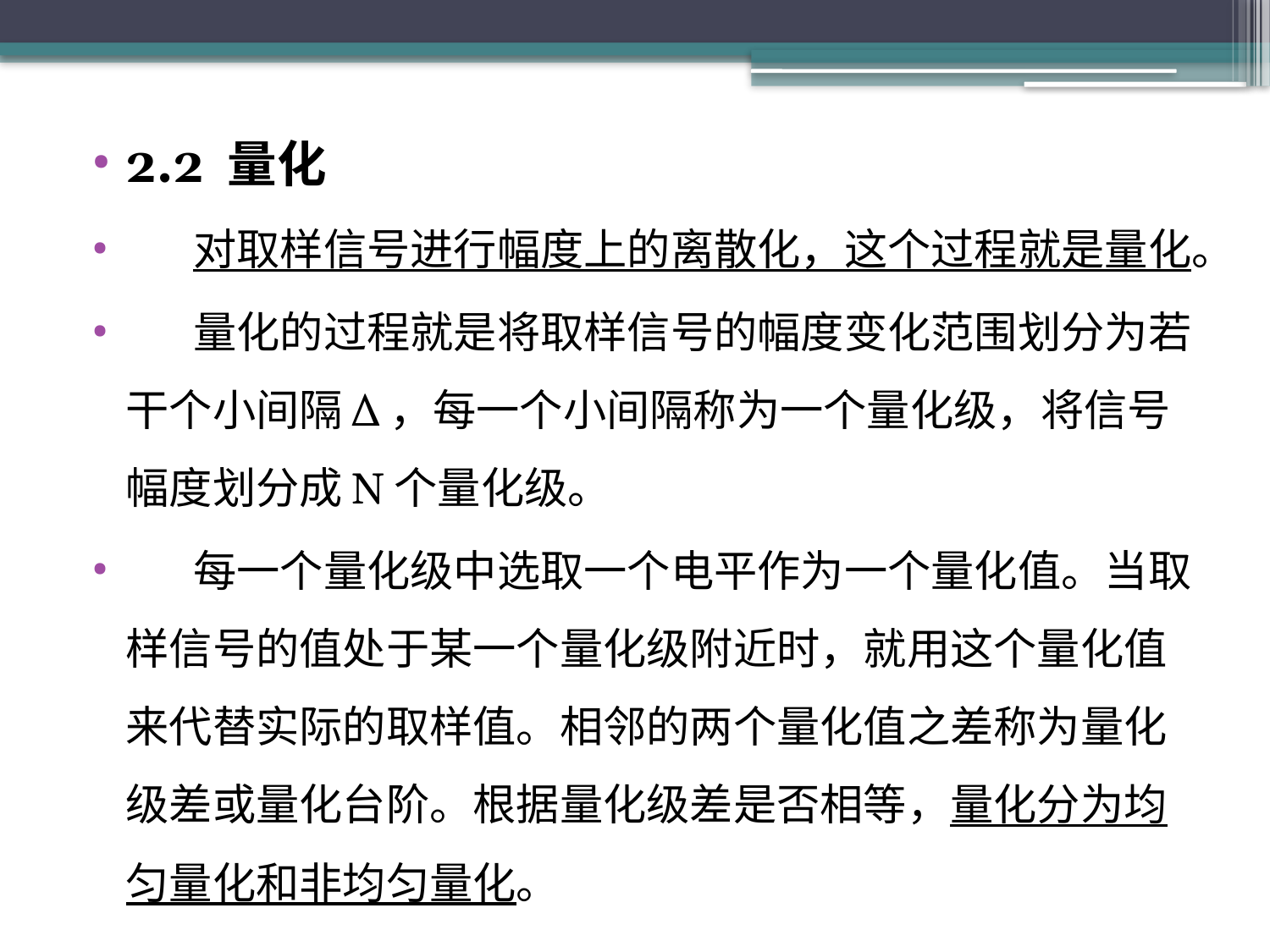

2.2 量化
      对取样信号进行幅度上的离散化，这个过程就是量化。
      量化的过程就是将取样信号的幅度变化范围划分为若干个小间隔Δ，每一个小间隔称为一个量化级，将信号幅度划分成N个量化级。
      每一个量化级中选取一个电平作为一个量化值。当取样信号的值处于某一个量化级附近时，就用这个量化值来代替实际的取样值。相邻的两个量化值之差称为量化级差或量化台阶。根据量化级差是否相等，量化分为均匀量化和非均匀量化。